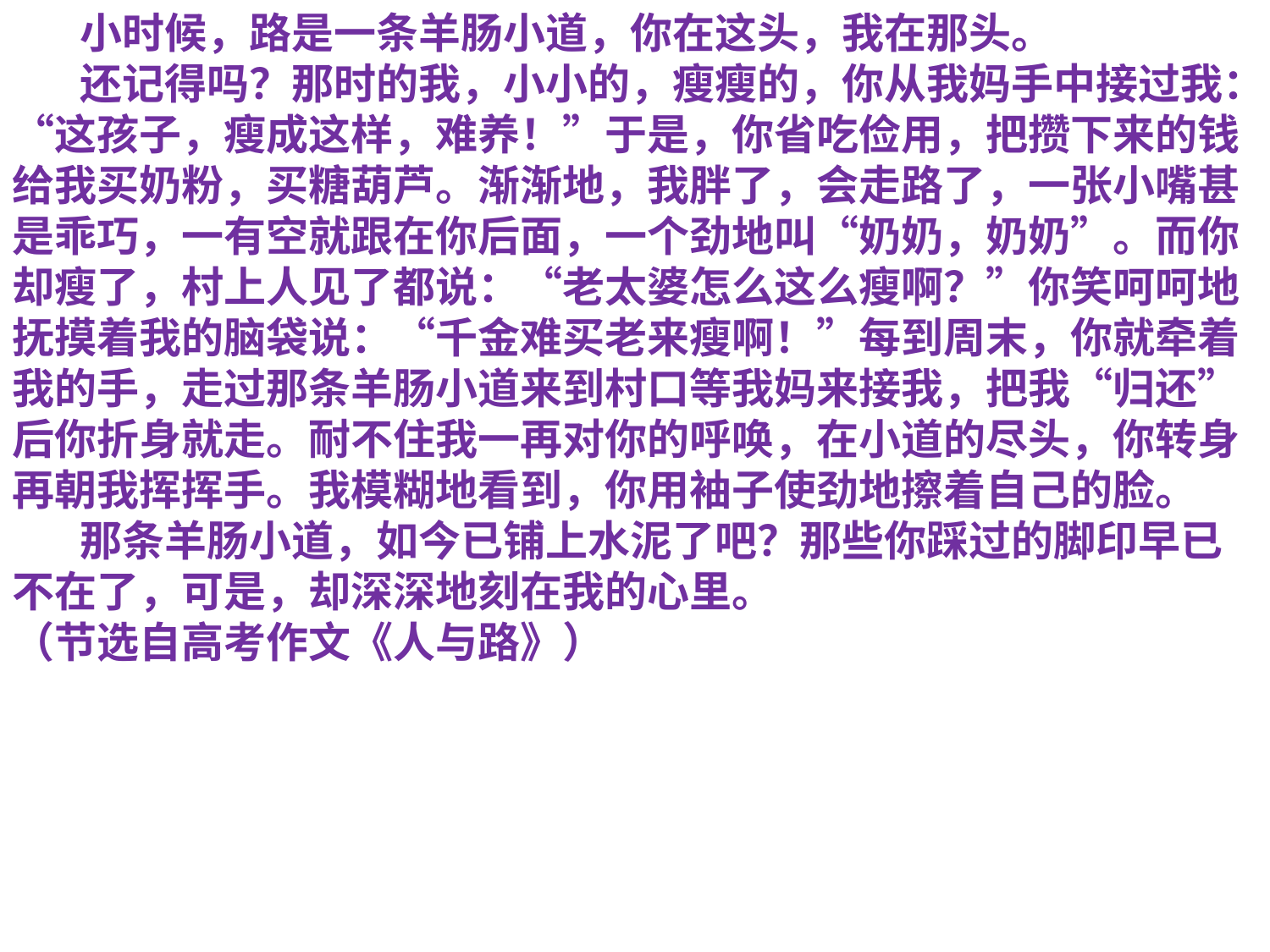

小时候，路是一条羊肠小道，你在这头，我在那头。
      还记得吗？那时的我，小小的，瘦瘦的，你从我妈手中接过我：“这孩子，瘦成这样，难养！”于是，你省吃俭用，把攒下来的钱给我买奶粉，买糖葫芦。渐渐地，我胖了，会走路了，一张小嘴甚是乖巧，一有空就跟在你后面，一个劲地叫“奶奶，奶奶”。而你却瘦了，村上人见了都说：“老太婆怎么这么瘦啊？”你笑呵呵地抚摸着我的脑袋说：“千金难买老来瘦啊！”每到周末，你就牵着我的手，走过那条羊肠小道来到村口等我妈来接我，把我“归还”后你折身就走。耐不住我一再对你的呼唤，在小道的尽头，你转身再朝我挥挥手。我模糊地看到，你用袖子使劲地擦着自己的脸。
      那条羊肠小道，如今已铺上水泥了吧？那些你踩过的脚印早已不在了，可是，却深深地刻在我的心里。
（节选自高考作文《人与路》）